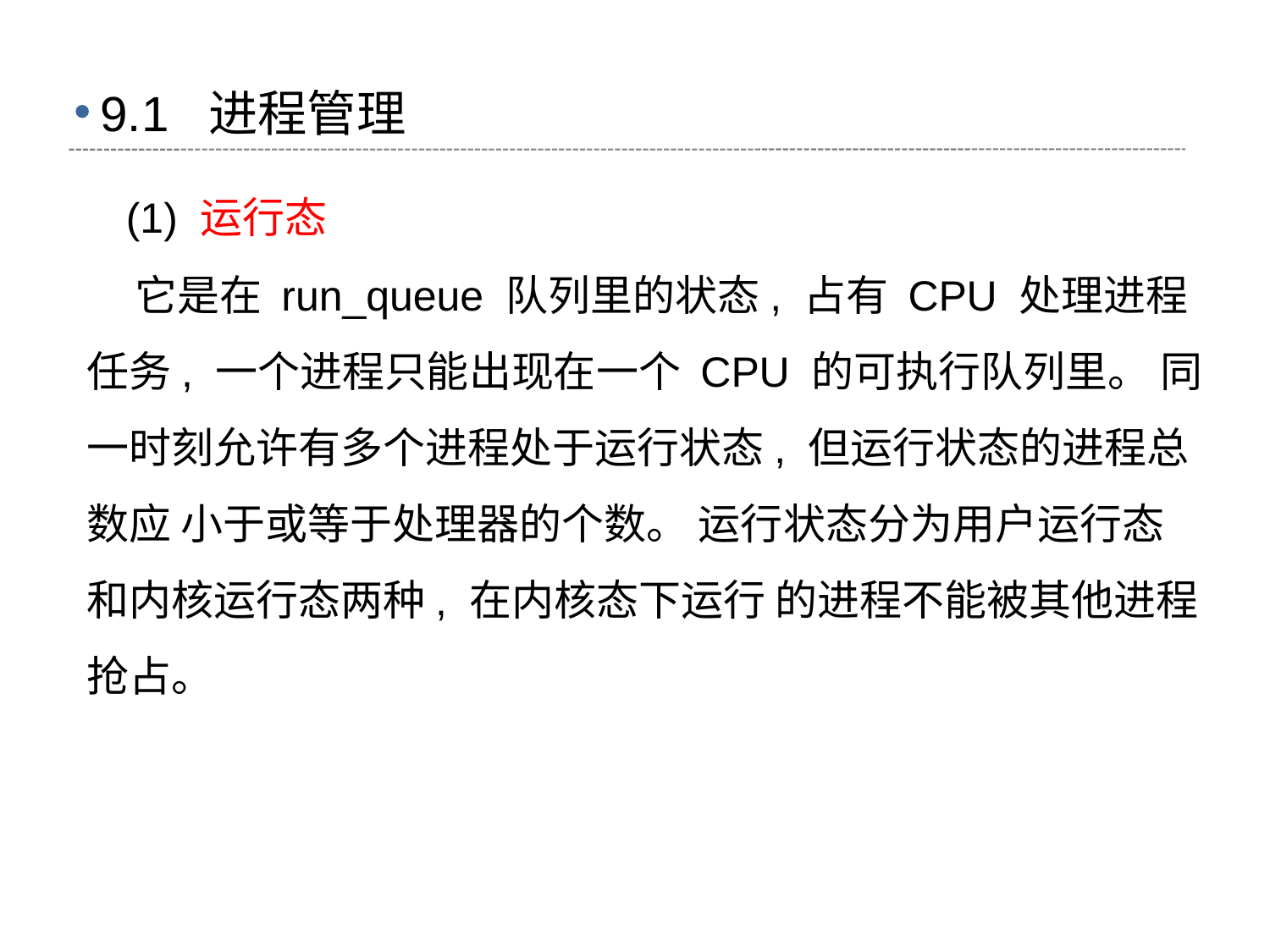

# 9.1  进程管理
   (1) 运行态
    它是在 run_queue 队列里的状态, 占有 CPU 处理进程任务, 一个进程只能出现在一个 CPU 的可执行队列里。 同一时刻允许有多个进程处于运行状态, 但运行状态的进程总数应 小于或等于处理器的个数。 运行状态分为用户运行态和内核运行态两种, 在内核态下运行 的进程不能被其他进程抢占。